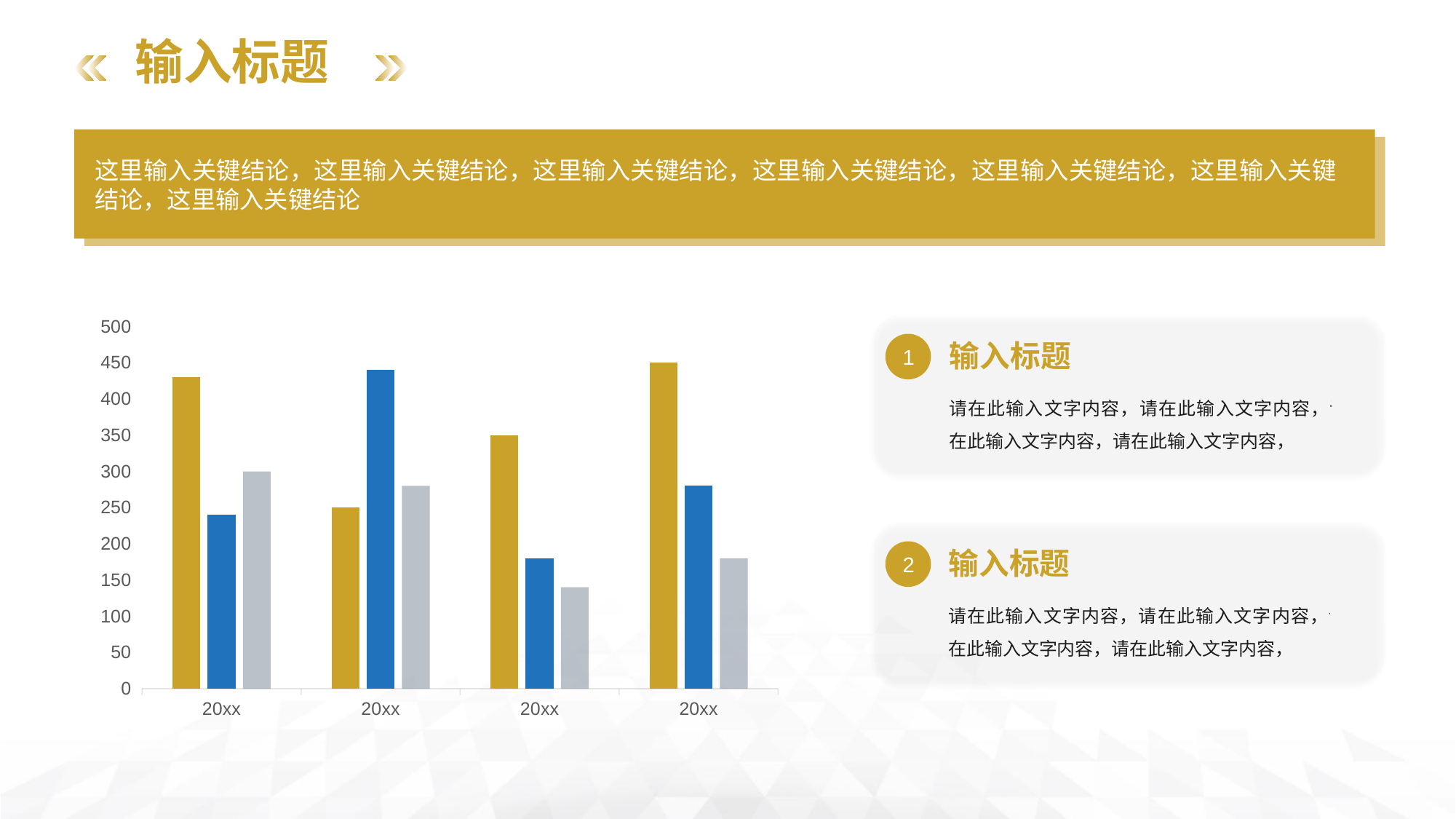

输入标题

这里输入关键结论，这里输入关键结论，这里输入关键结论，这里输入关键结论，这里输入关键结论，这里输入关键结论，这里输入关键结论

### Chart

| Category | 系列 1 | 系列 2 | 列1 |
|---|---|---|---|
| 20xx | 430.0 | 240.0 | 300.0 |
| 20xx | 250.0 | 440.0 | 280.0 |
| 20xx | 350.0 | 180.0 | 140.0 |
| 20xx | 450.0 | 280.0 | 180.0 |
输入标题
请在此输入文字内容，请在此输入文字内容，请在此输入文字内容，请在此输入文字内容，
1

输入标题
请在此输入文字内容，请在此输入文字内容，请在此输入文字内容，请在此输入文字内容，
2